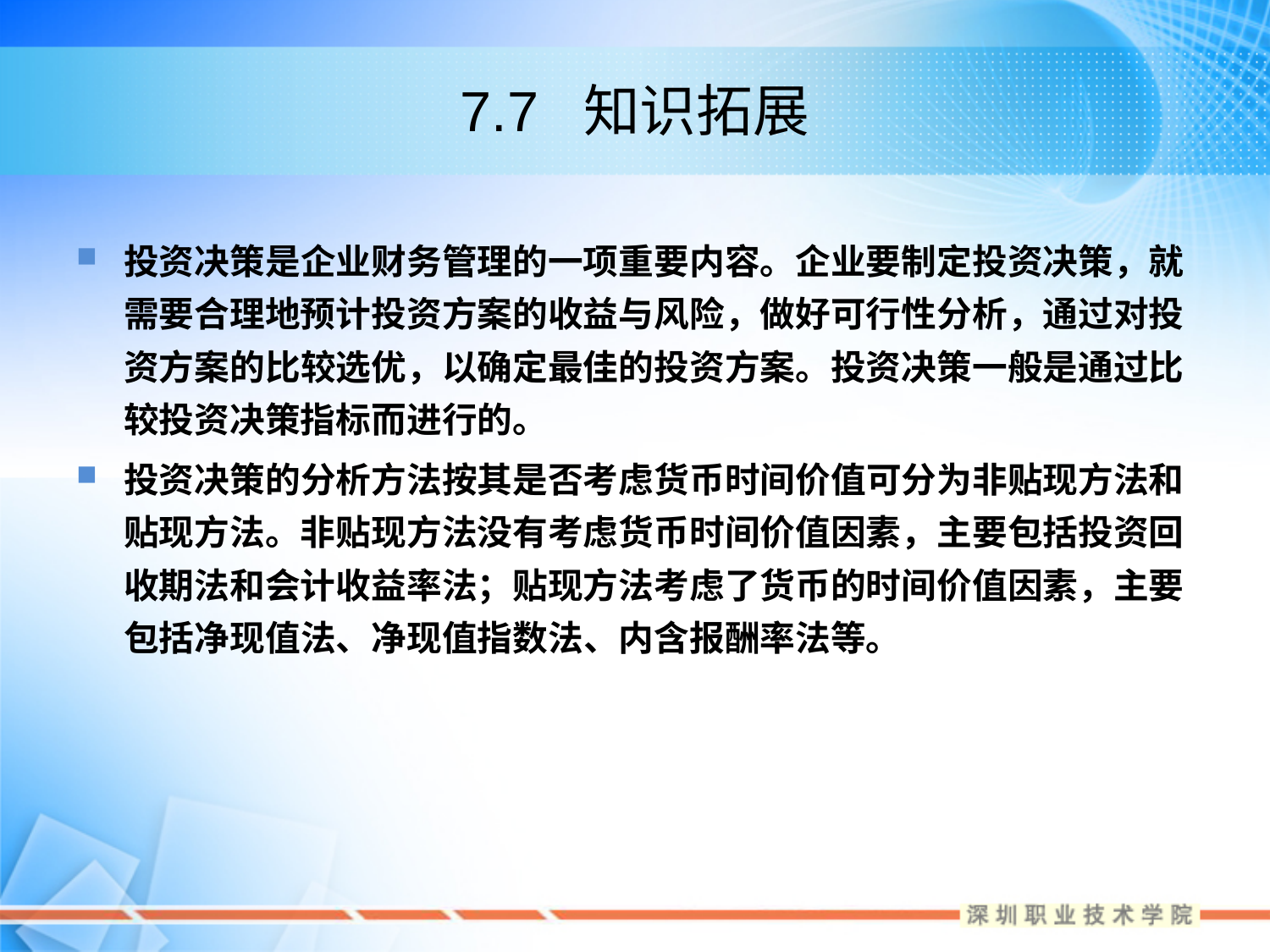

# 7.7  知识拓展
投资决策是企业财务管理的一项重要内容。企业要制定投资决策，就需要合理地预计投资方案的收益与风险，做好可行性分析，通过对投资方案的比较选优，以确定最佳的投资方案。投资决策一般是通过比较投资决策指标而进行的。
投资决策的分析方法按其是否考虑货币时间价值可分为非贴现方法和贴现方法。非贴现方法没有考虑货币时间价值因素，主要包括投资回收期法和会计收益率法；贴现方法考虑了货币的时间价值因素，主要包括净现值法、净现值指数法、内含报酬率法等。